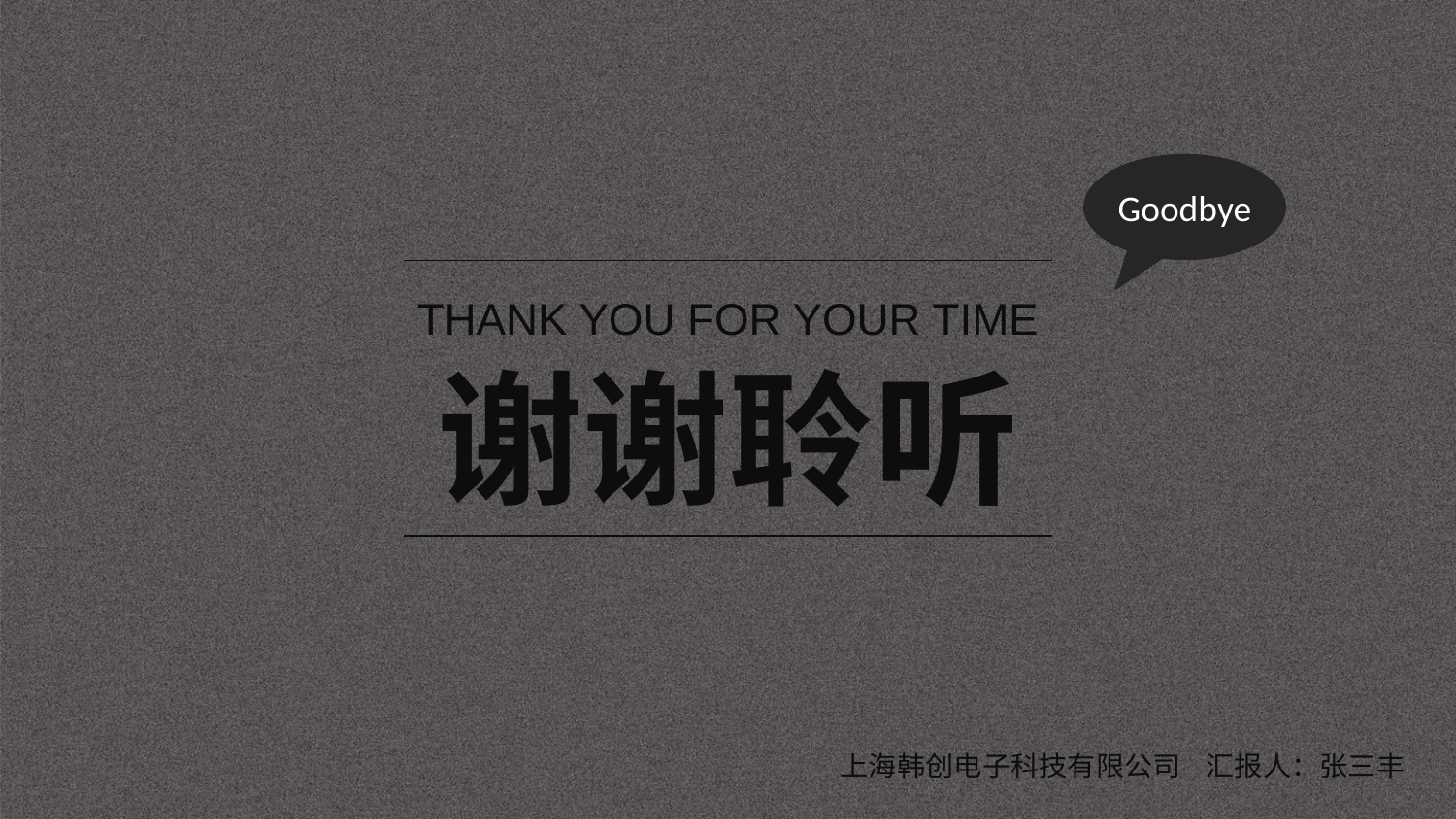

Goodbye
THANK YOU FOR YOUR TIME
谢谢聆听
上海韩创电子科技有限公司    汇报人：张三丰